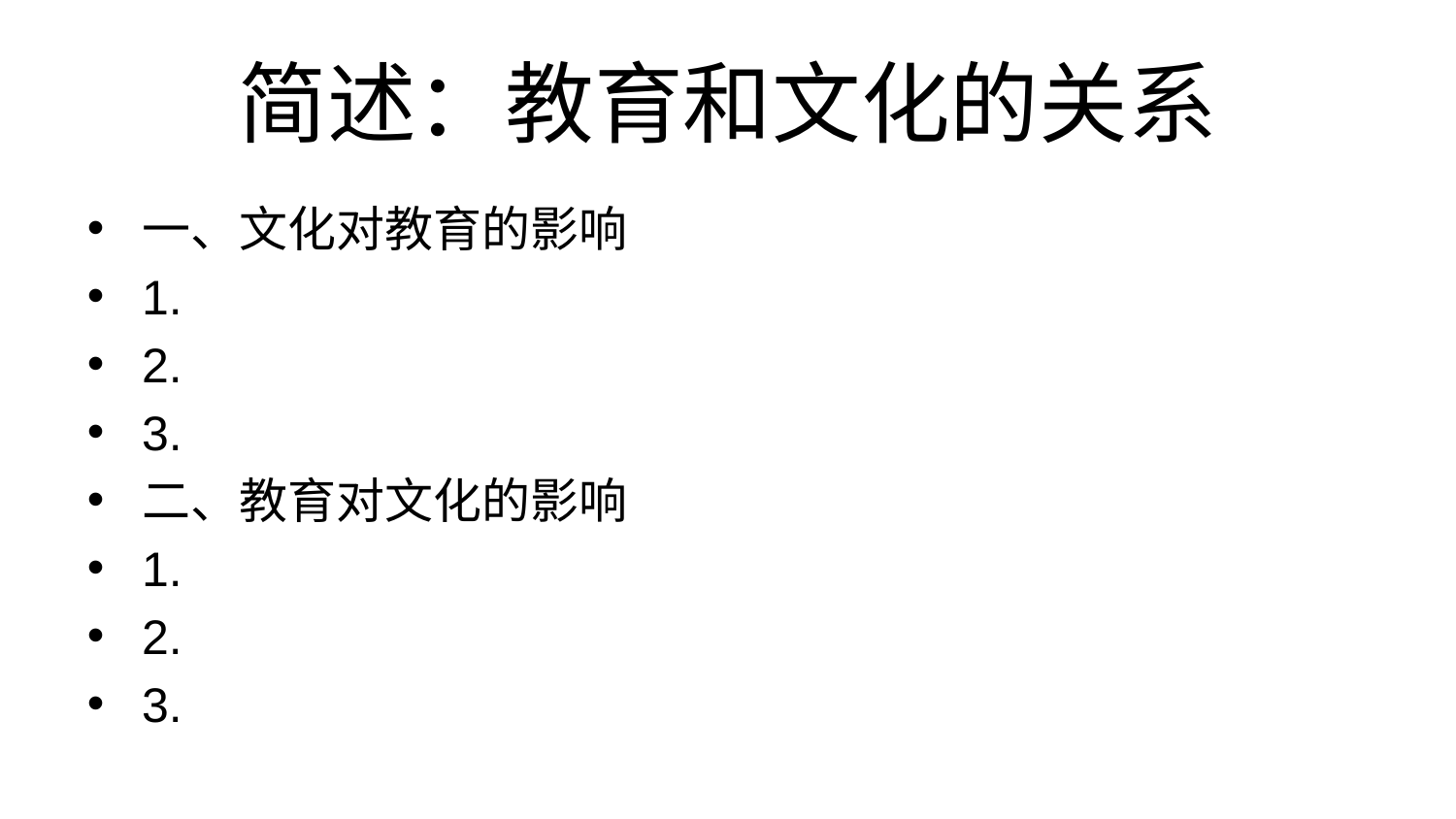

# 简述：教育和文化的关系
一、文化对教育的影响
1.
2.
3.
二、教育对文化的影响
1.
2.
3.